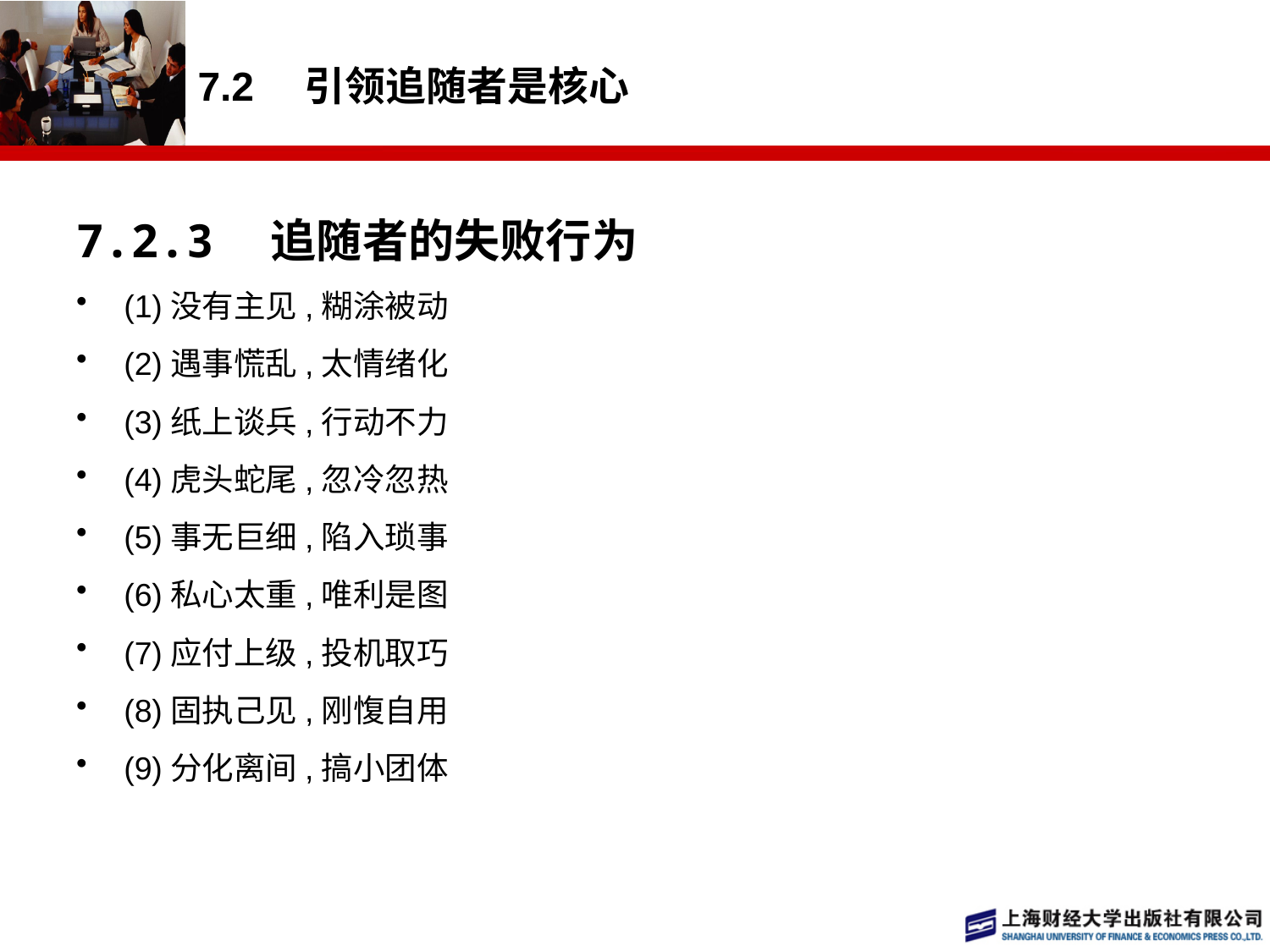

# 7.2　引领追随者是核心
7.2.3　追随者的失败行为
(1)没有主见,糊涂被动
(2)遇事慌乱,太情绪化
(3)纸上谈兵,行动不力
(4)虎头蛇尾,忽冷忽热
(5)事无巨细,陷入琐事
(6)私心太重,唯利是图
(7)应付上级,投机取巧
(8)固执己见,刚愎自用
(9)分化离间,搞小团体